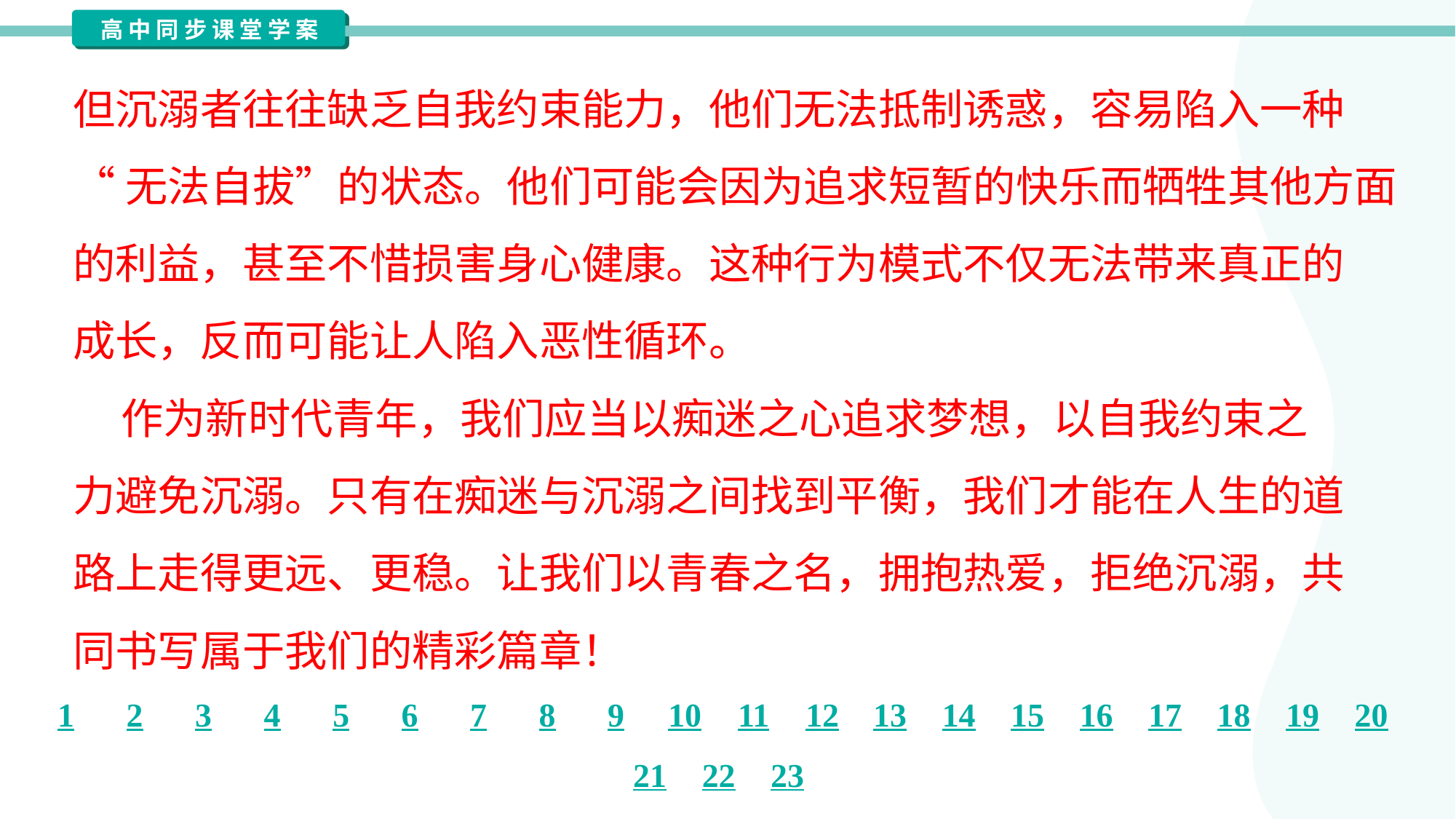

但沉溺者往往缺乏自我约束能力，他们无法抵制诱惑，容易陷入一种
“无法自拔”的状态。他们可能会因为追求短暂的快乐而牺牲其他方面
的利益，甚至不惜损害身心健康。这种行为模式不仅无法带来真正的
成长，反而可能让人陷入恶性循环。
    作为新时代青年，我们应当以痴迷之心追求梦想，以自我约束之
力避免沉溺。只有在痴迷与沉溺之间找到平衡，我们才能在人生的道
路上走得更远、更稳。让我们以青春之名，拥抱热爱，拒绝沉溺，共
同书写属于我们的精彩篇章！